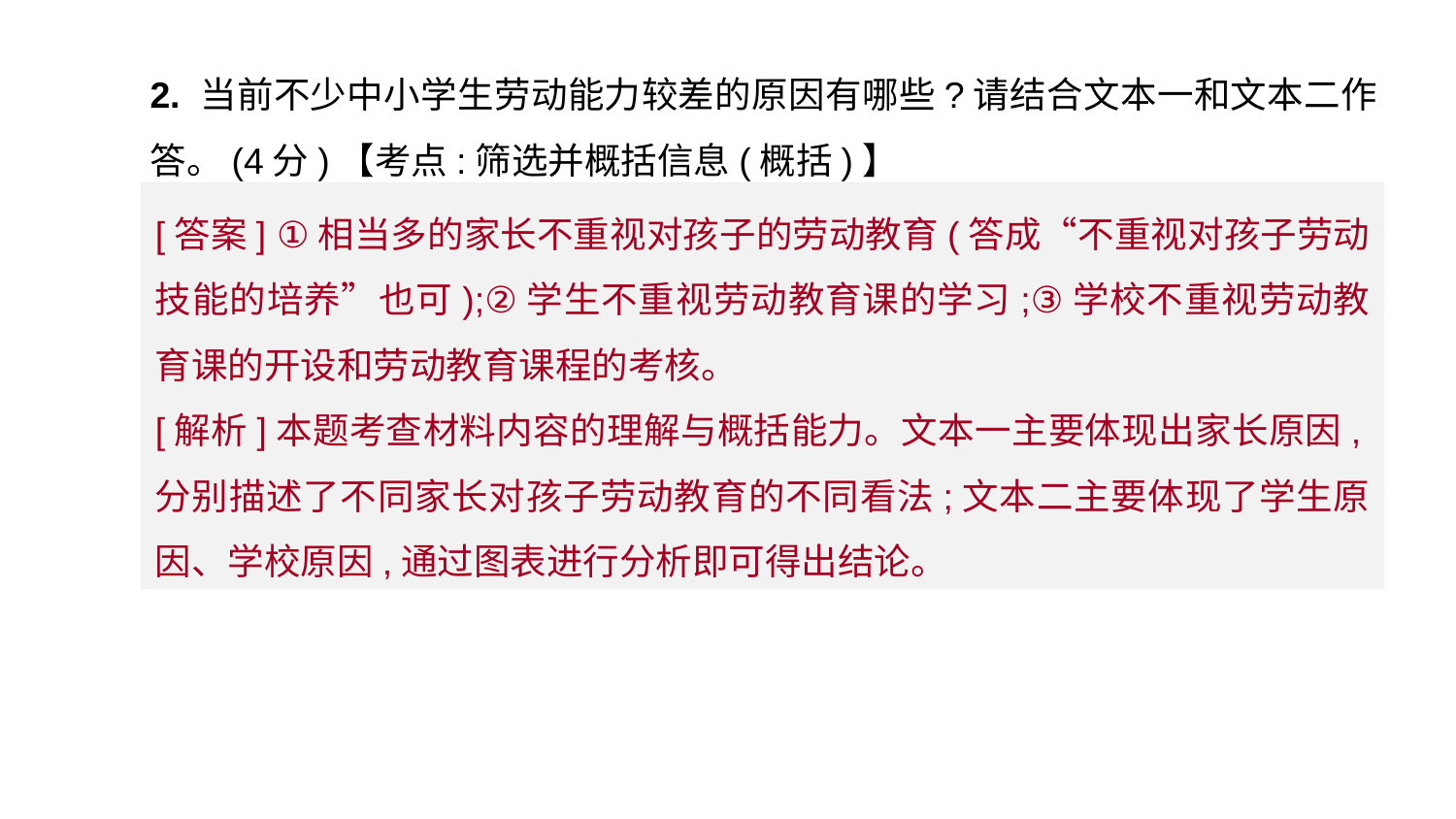

2. 当前不少中小学生劳动能力较差的原因有哪些?请结合文本一和文本二作答。(4分)【考点:筛选并概括信息(概括)】
[答案] ①相当多的家长不重视对孩子的劳动教育(答成“不重视对孩子劳动技能的培养”也可);②学生不重视劳动教育课的学习;③学校不重视劳动教育课的开设和劳动教育课程的考核。
[解析]本题考查材料内容的理解与概括能力。文本一主要体现出家长原因,分别描述了不同家长对孩子劳动教育的不同看法;文本二主要体现了学生原因、学校原因,通过图表进行分析即可得出结论。